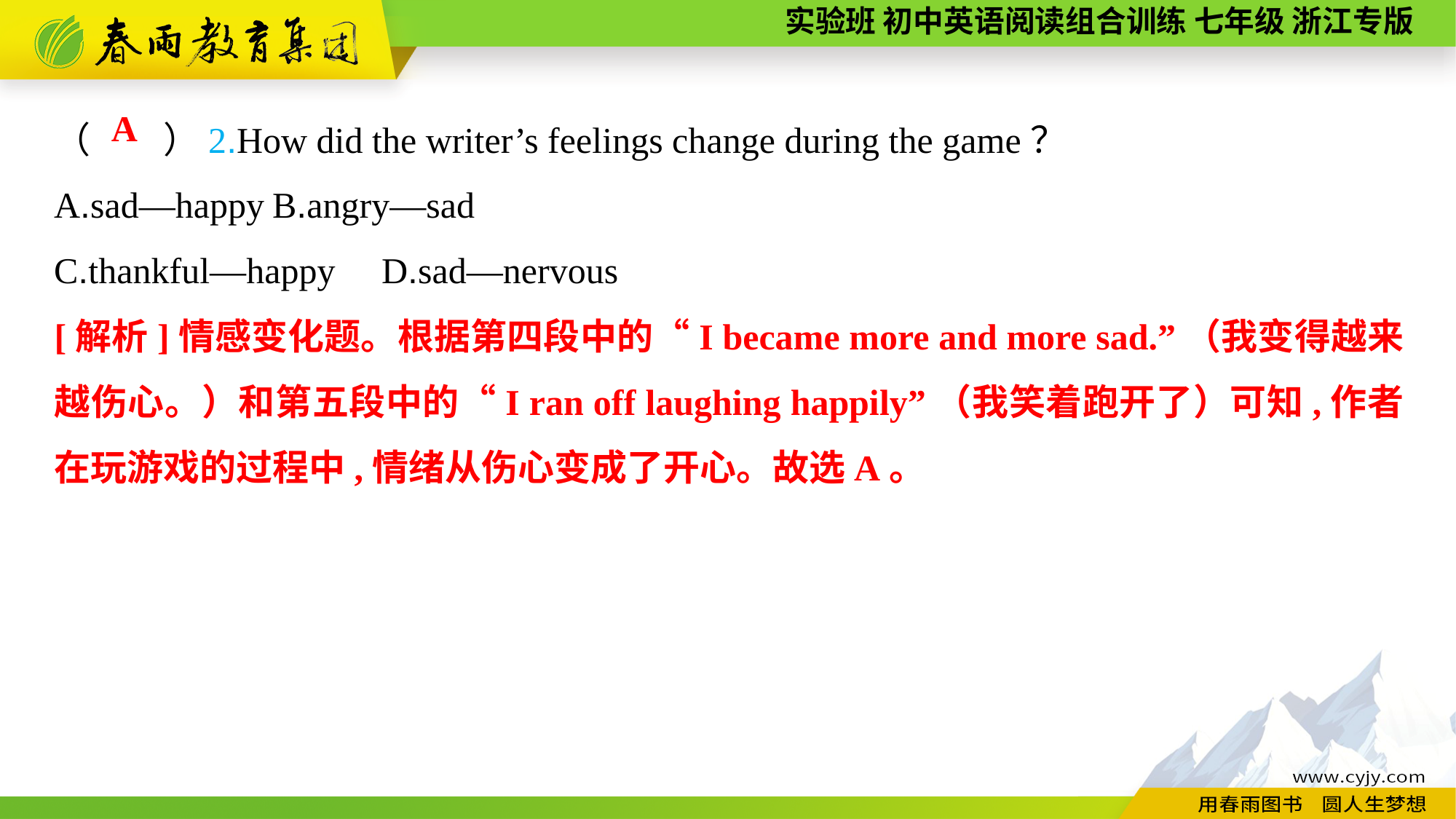

（　　）2.How did the writer’s feelings change during the game？
A.sad—happy	B.angry—sad
C.thankful—happy	D.sad—nervous
A
[解析]情感变化题。根据第四段中的“I became more and more sad.”（我变得越来越伤心。）和第五段中的“I ran off laughing happily”（我笑着跑开了）可知,作者在玩游戏的过程中,情绪从伤心变成了开心。故选A。